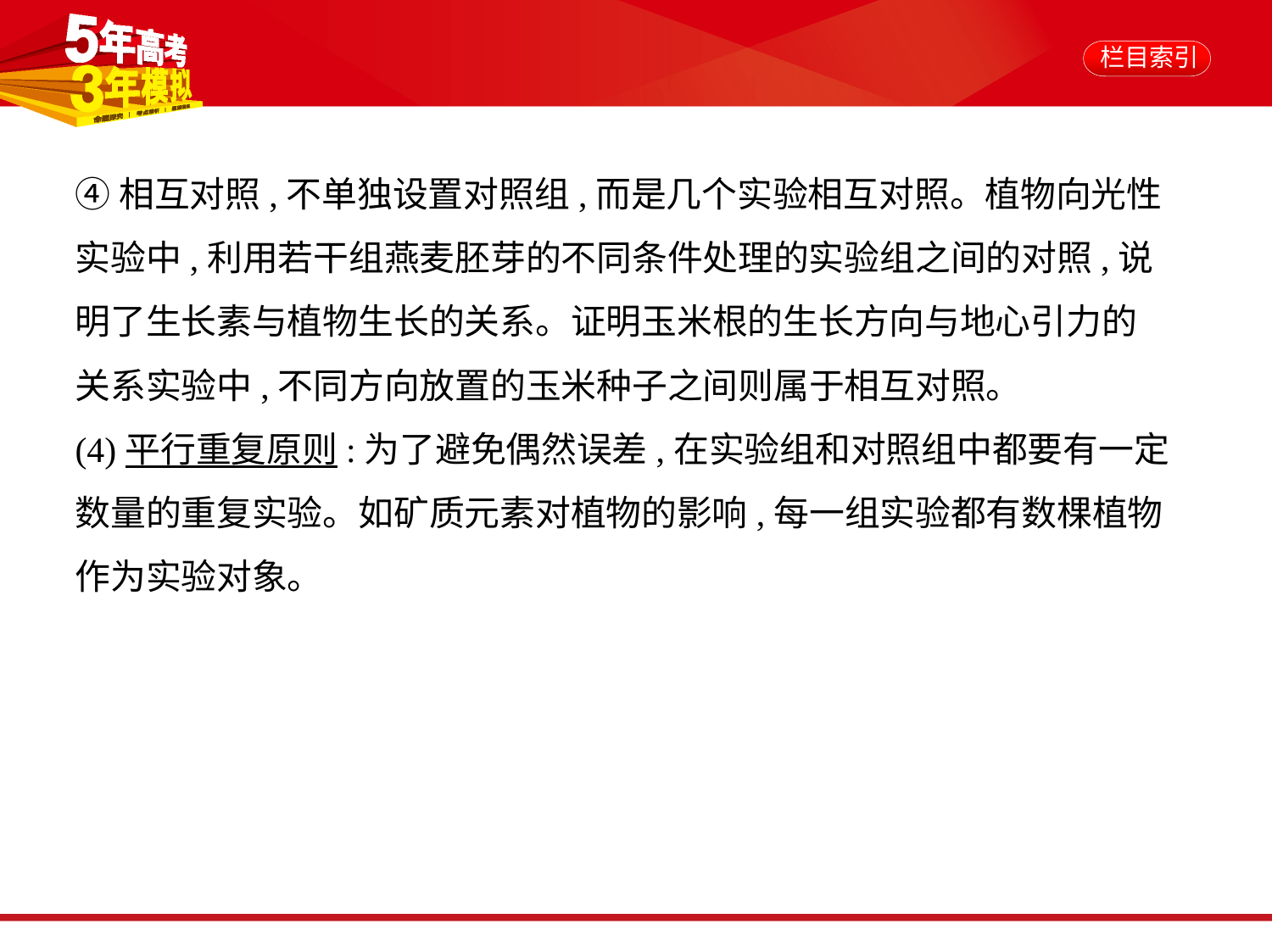

④相互对照,不单独设置对照组,而是几个实验相互对照。植物向光性
实验中,利用若干组燕麦胚芽的不同条件处理的实验组之间的对照,说
明了生长素与植物生长的关系。证明玉米根的生长方向与地心引力的
关系实验中,不同方向放置的玉米种子之间则属于相互对照。
(4)平行重复原则:为了避免偶然误差,在实验组和对照组中都要有一定
数量的重复实验。如矿质元素对植物的影响,每一组实验都有数棵植物
作为实验对象。